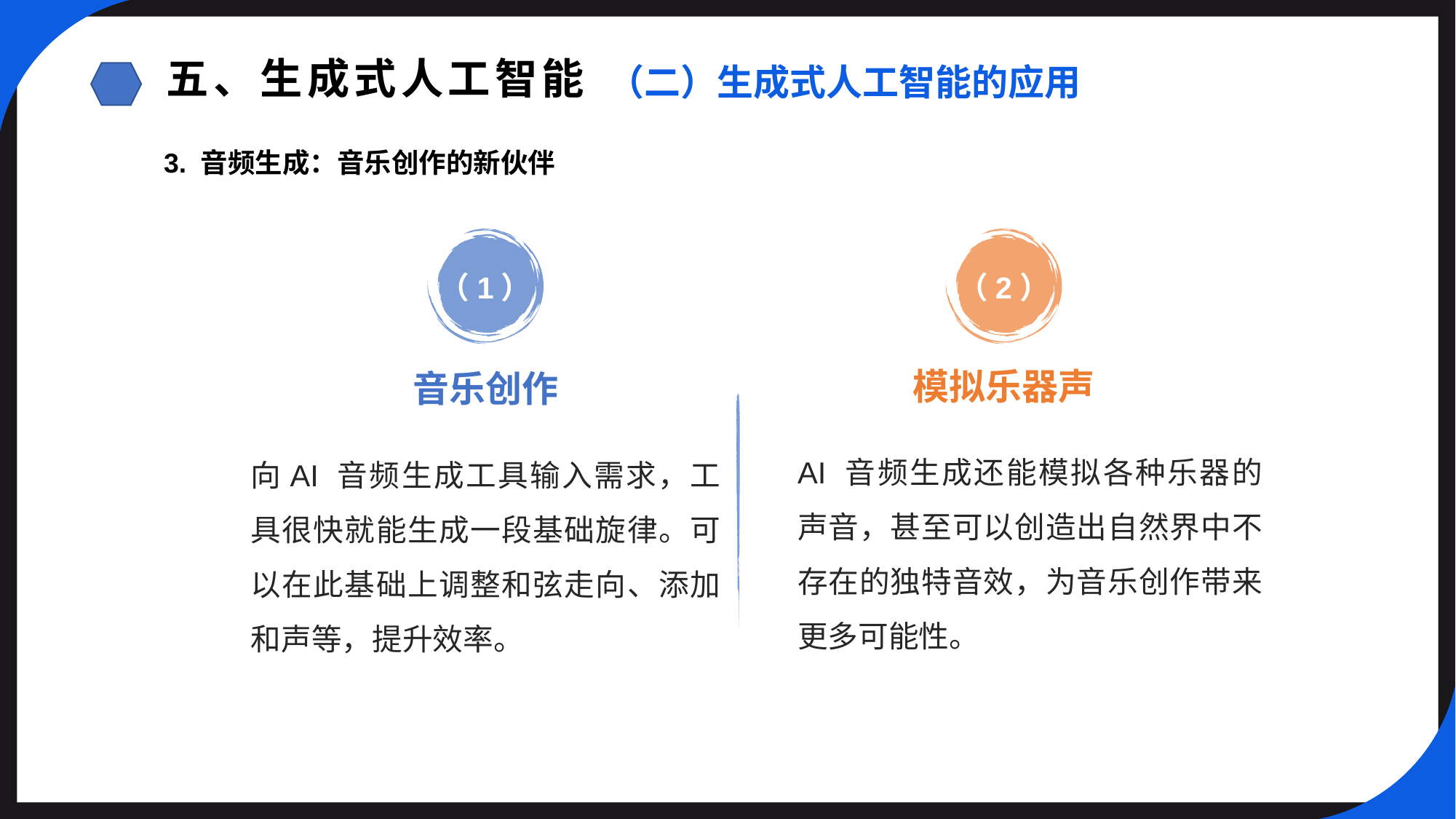

五、生成式人工智能
（二）生成式人工智能的应用
3. 音频生成：音乐创作的新伙伴
（1）
（2）
模拟乐器声
音乐创作

AI 音频生成还能模拟各种乐器的声音，甚至可以创造出自然界中不存在的独特音效，为音乐创作带来更多可能性。
向AI 音频生成工具输入需求，工具很快就能生成一段基础旋律。可以在此基础上调整和弦走向、添加和声等，提升效率。